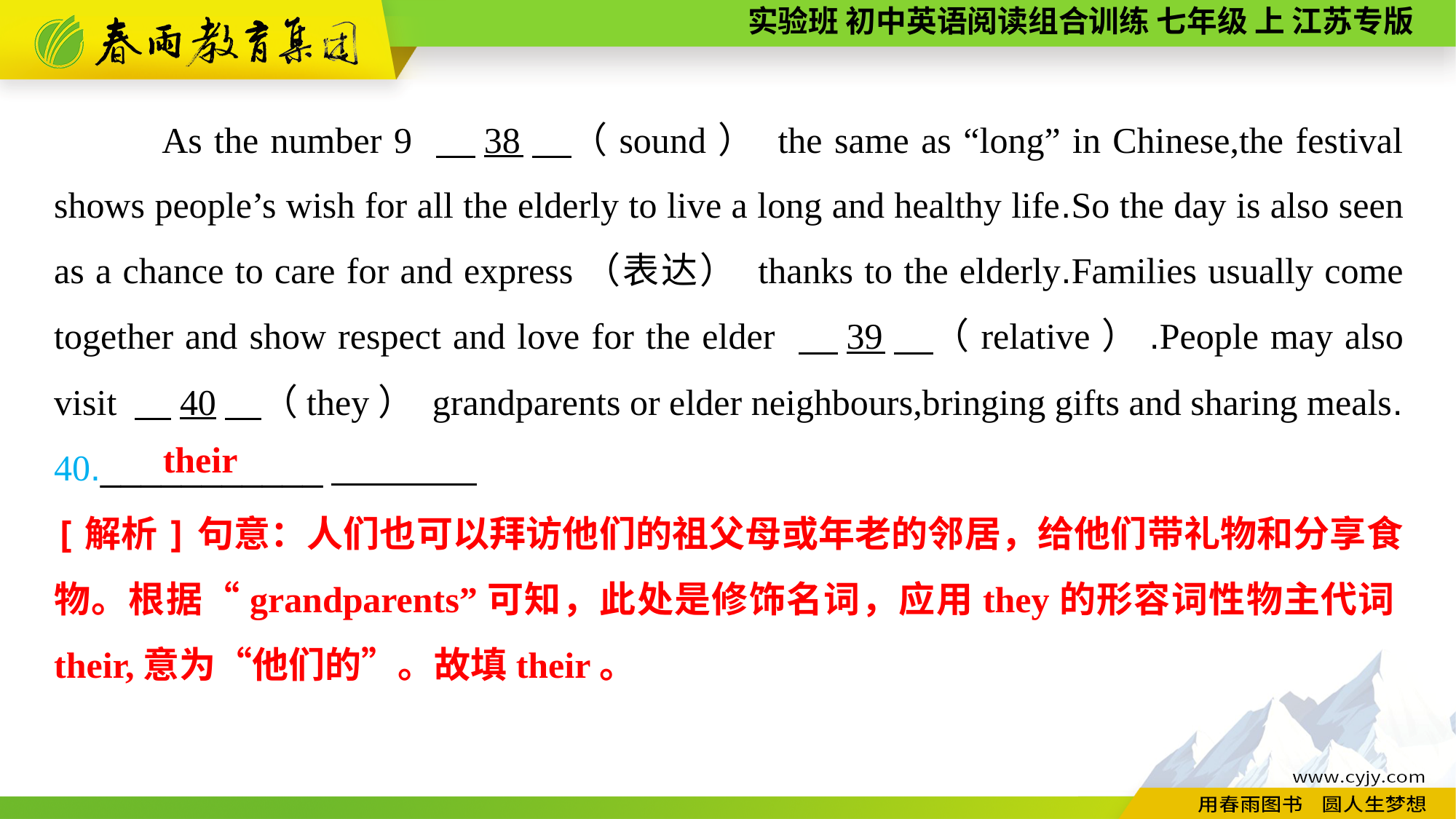

As the number 9 　38　（sound） the same as “long” in Chinese,the festival shows people’s wish for all the elderly to live a long and healthy life.So the day is also seen as a chance to care for and express（表达） thanks to the elderly.Families usually come together and show respect and love for the elder 　39　（relative）.People may also visit 　40　（they） grandparents or elder neighbours,bringing gifts and sharing meals.
40.___________
their
[解析]句意：人们也可以拜访他们的祖父母或年老的邻居，给他们带礼物和分享食物。根据“grandparents”可知，此处是修饰名词，应用they的形容词性物主代词their,意为“他们的”。故填their。